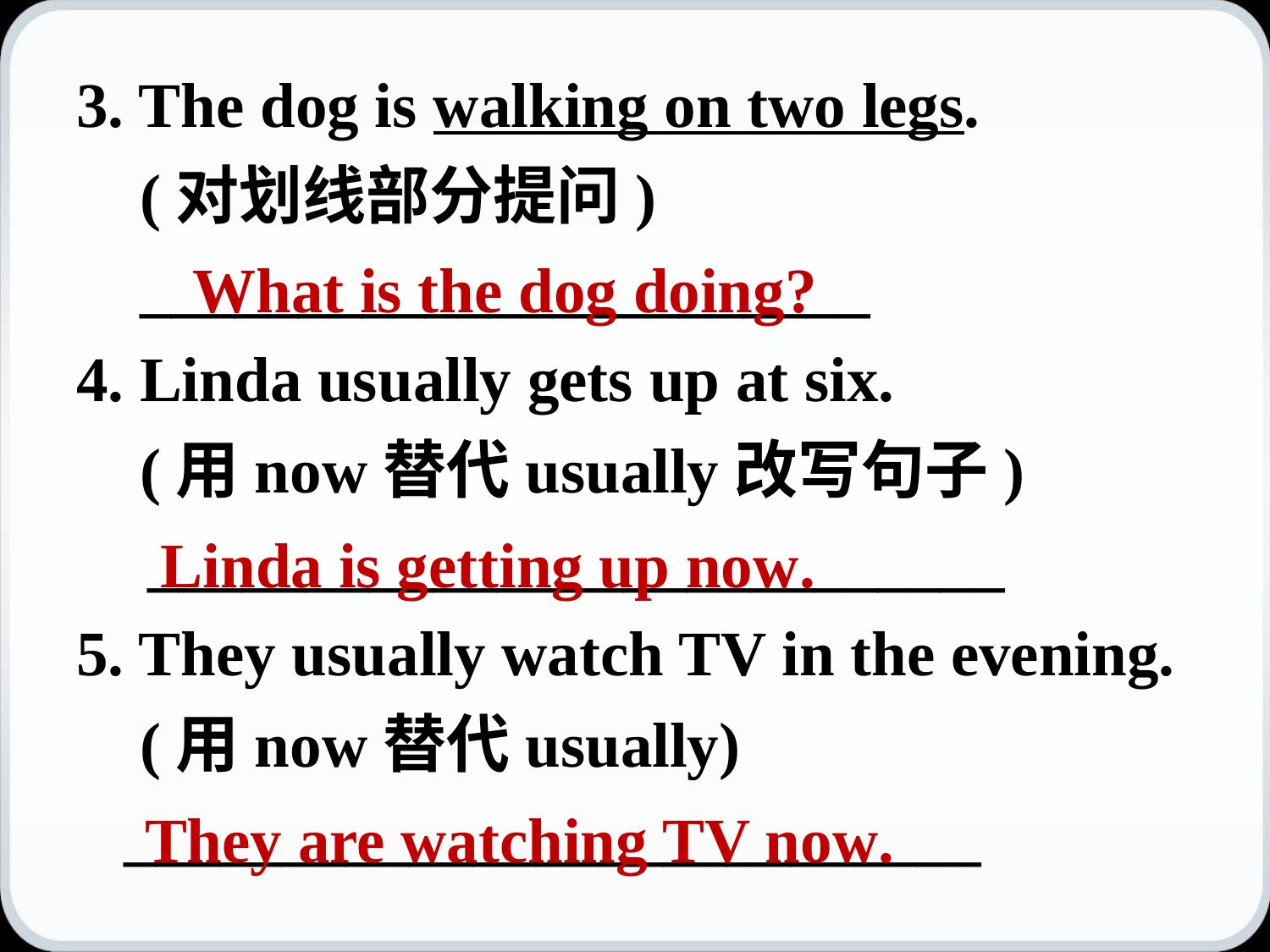

3. The dog is walking on two legs.
    (对划线部分提问)
    _______________________
4. Linda usually gets up at six.
    (用now替代usually改写句子) ___________________________
5. They usually watch TV in the evening.
    (用now替代usually)
   ___________________________
What is the dog doing?
Linda is getting up now.
 They are watching TV now.